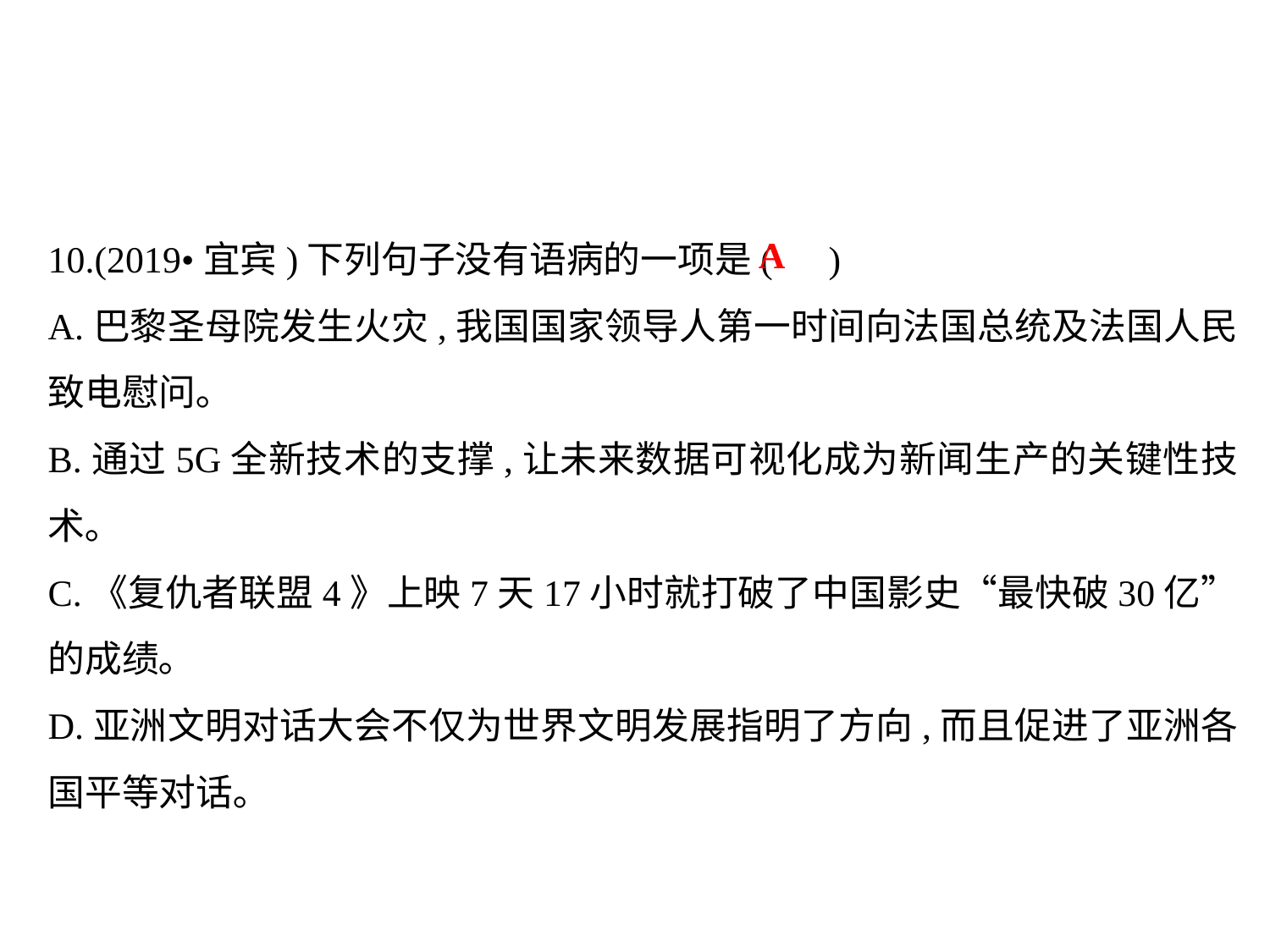

10.(2019•宜宾)下列句子没有语病的一项是(      )
A.巴黎圣母院发生火灾,我国国家领导人第一时间向法国总统及法国人民致电慰问｡
B.通过5G全新技术的支撑,让未来数据可视化成为新闻生产的关键性技术｡
C.《复仇者联盟4》上映7天17小时就打破了中国影史“最快破30亿”的成绩｡
D.亚洲文明对话大会不仅为世界文明发展指明了方向,而且促进了亚洲各国平等对话｡
A